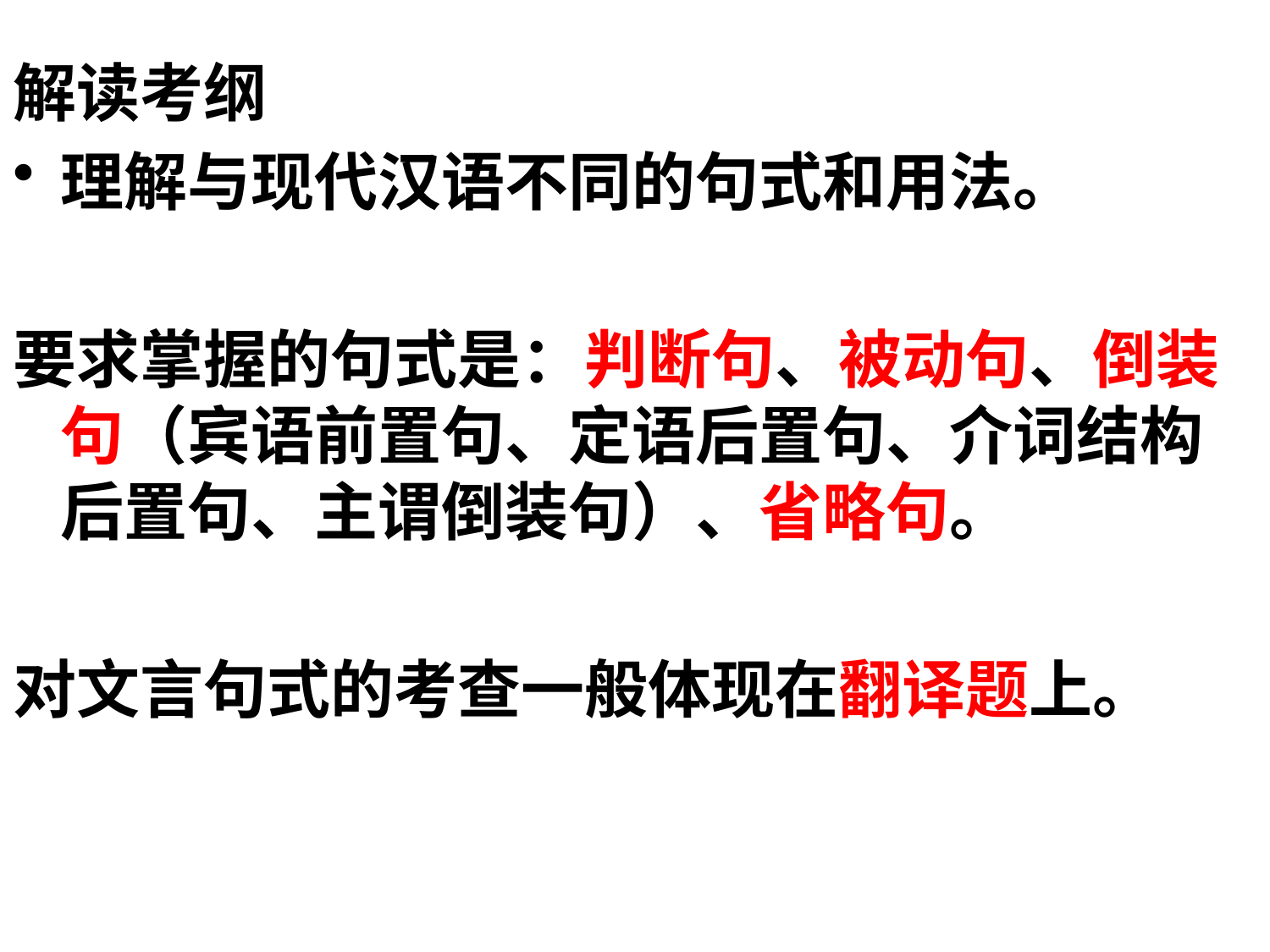

解读考纲
理解与现代汉语不同的句式和用法。

要求掌握的句式是：判断句、被动句、倒装句（宾语前置句、定语后置句、介词结构后置句、主谓倒装句）、省略句。

对文言句式的考查一般体现在翻译题上。